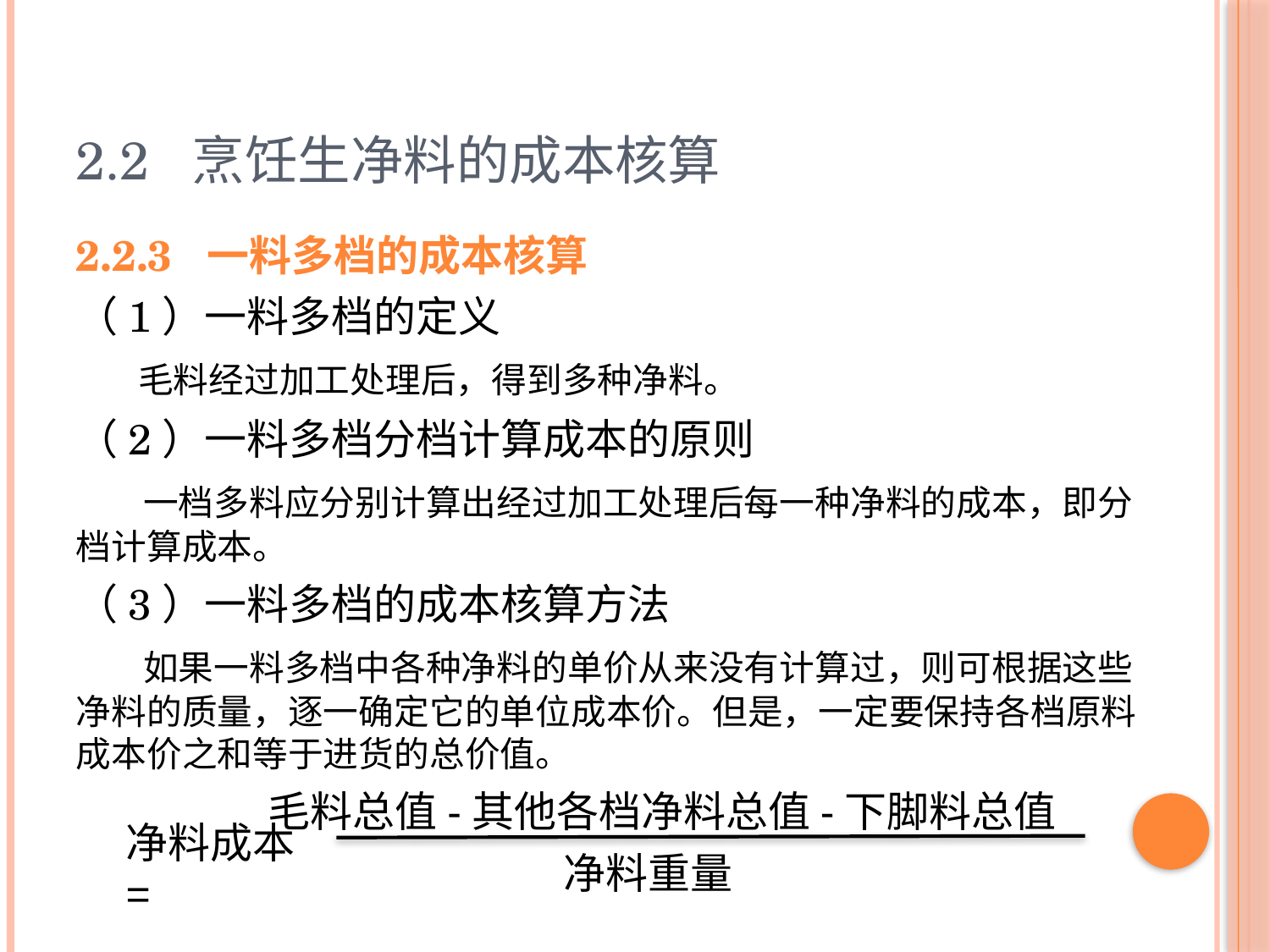

# 2.2  烹饪生净料的成本核算
2.2.3  一料多档的成本核算
（1）一料多档的定义
      毛料经过加工处理后，得到多种净料。
（2）一料多档分档计算成本的原则
      一档多料应分别计算出经过加工处理后每一种净料的成本，即分档计算成本。
（3）一料多档的成本核算方法
      如果一料多档中各种净料的单价从来没有计算过，则可根据这些净料的质量，逐一确定它的单位成本价。但是，一定要保持各档原料成本价之和等于进货的总价值。
          毛料总值-其他各档净料总值-下脚料总值
       净料重量
净料成本=